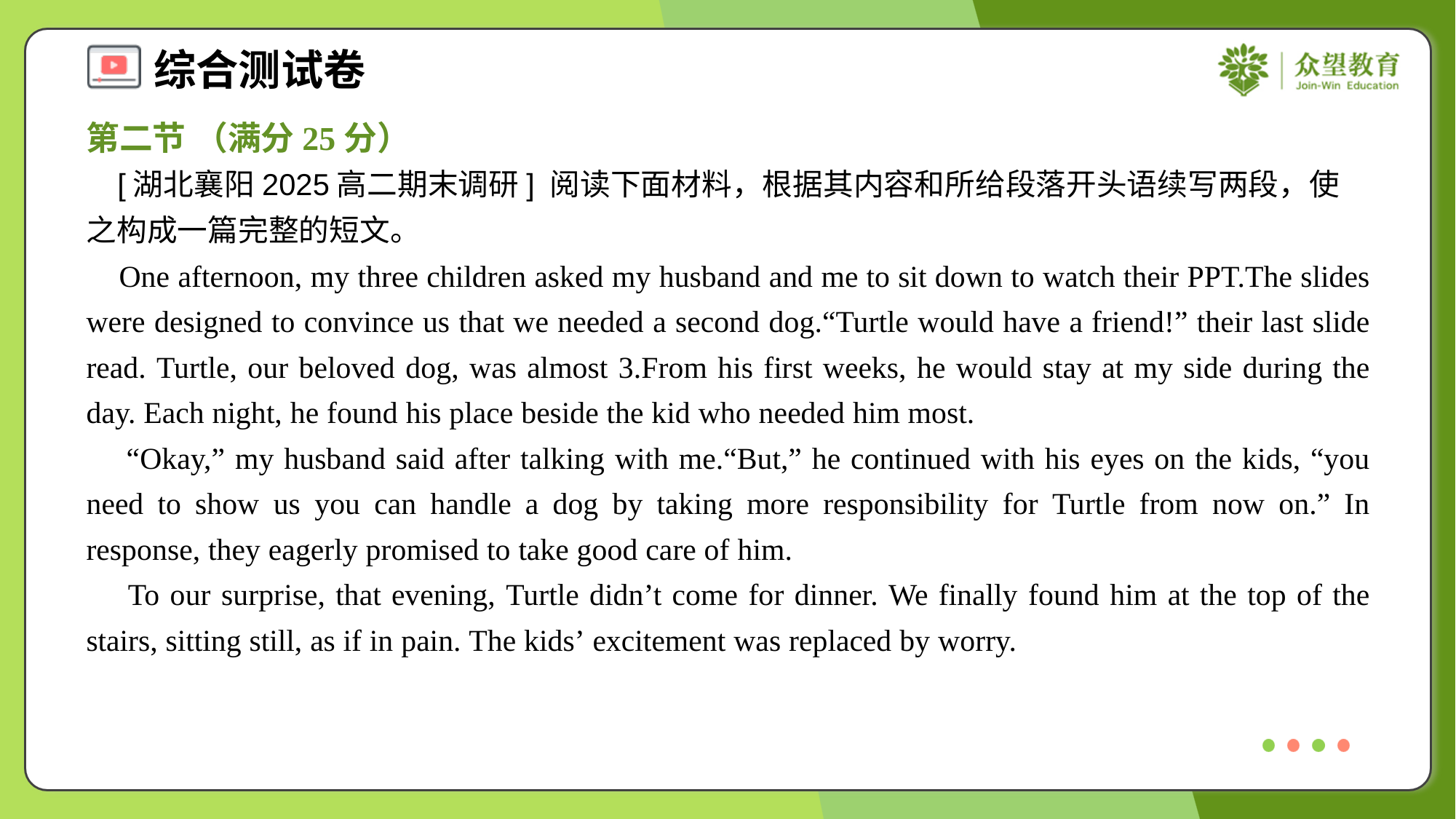

第二节 （满分25分）
    [湖北襄阳2025高二期末调研] 阅读下面材料，根据其内容和所给段落开头语续写两段，使之构成一篇完整的短文。
    One afternoon, my three children asked my husband and me to sit down to watch their PPT.The slides were designed to convince us that we needed a second dog.“Turtle would have a friend!” their last slide read. Turtle, our beloved dog, was almost 3.From his first weeks, he would stay at my side during the day. Each night, he found his place beside the kid who needed him most.
    “Okay,” my husband said after talking with me.“But,” he continued with his eyes on the kids, “you need to show us you can handle a dog by taking more responsibility for Turtle from now on.” In response, they eagerly promised to take good care of him.
    To our surprise, that evening, Turtle didn’t come for dinner. We finally found him at the top of the stairs, sitting still, as if in pain. The kids’ excitement was replaced by worry.